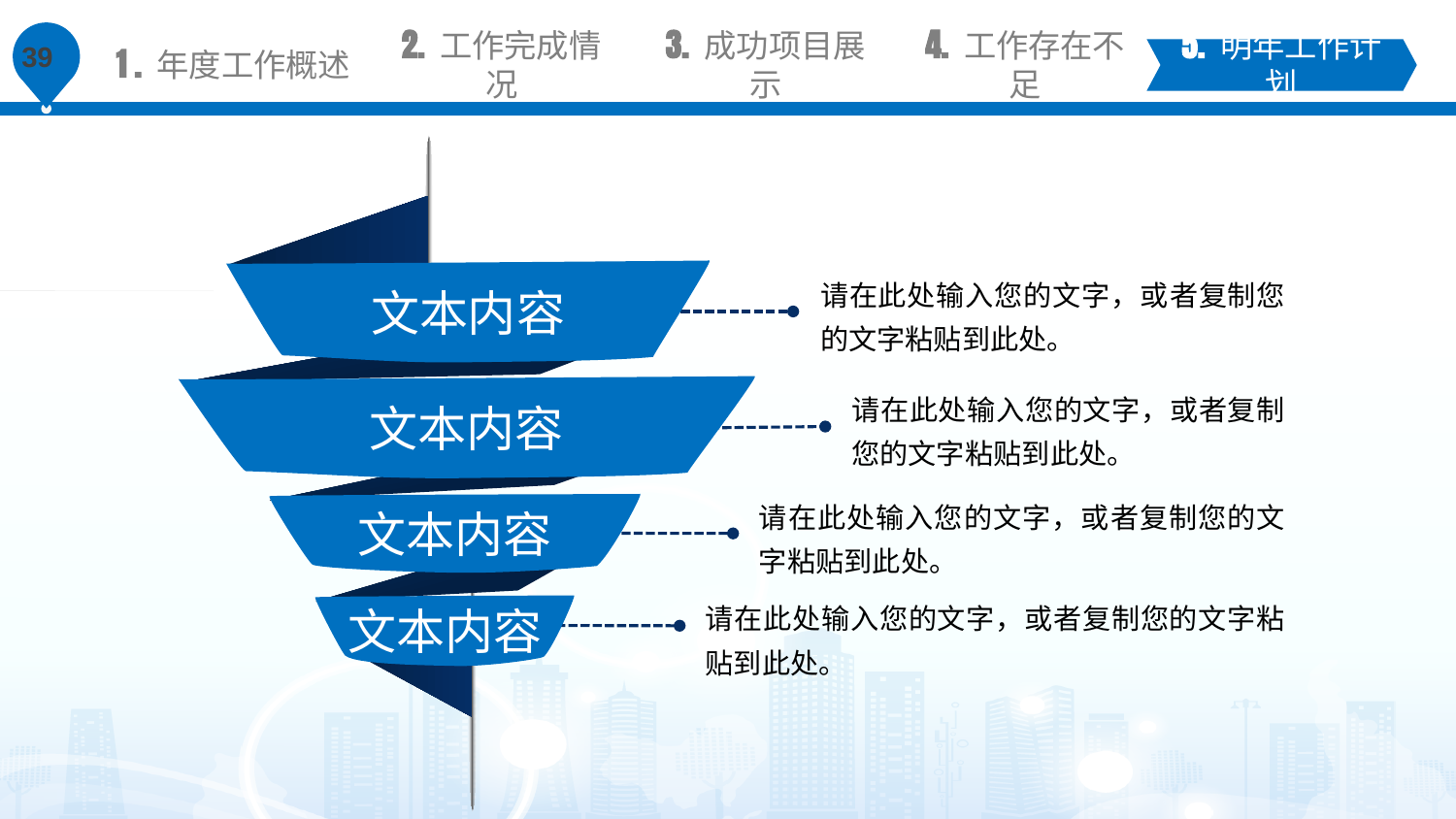

1 . 年度工作概述
2. 工作完成情况
3. 成功项目展示
4. 工作存在不足
5. 明年工作计划

文本内容
请在此处输入您的文字，或者复制您的文字粘贴到此处。

文本内容
请在此处输入您的文字，或者复制您的文字粘贴到此处。

请在此处输入您的文字，或者复制您的文字粘贴到此处。
文本内容

请在此处输入您的文字，或者复制您的文字粘贴到此处。
文本内容